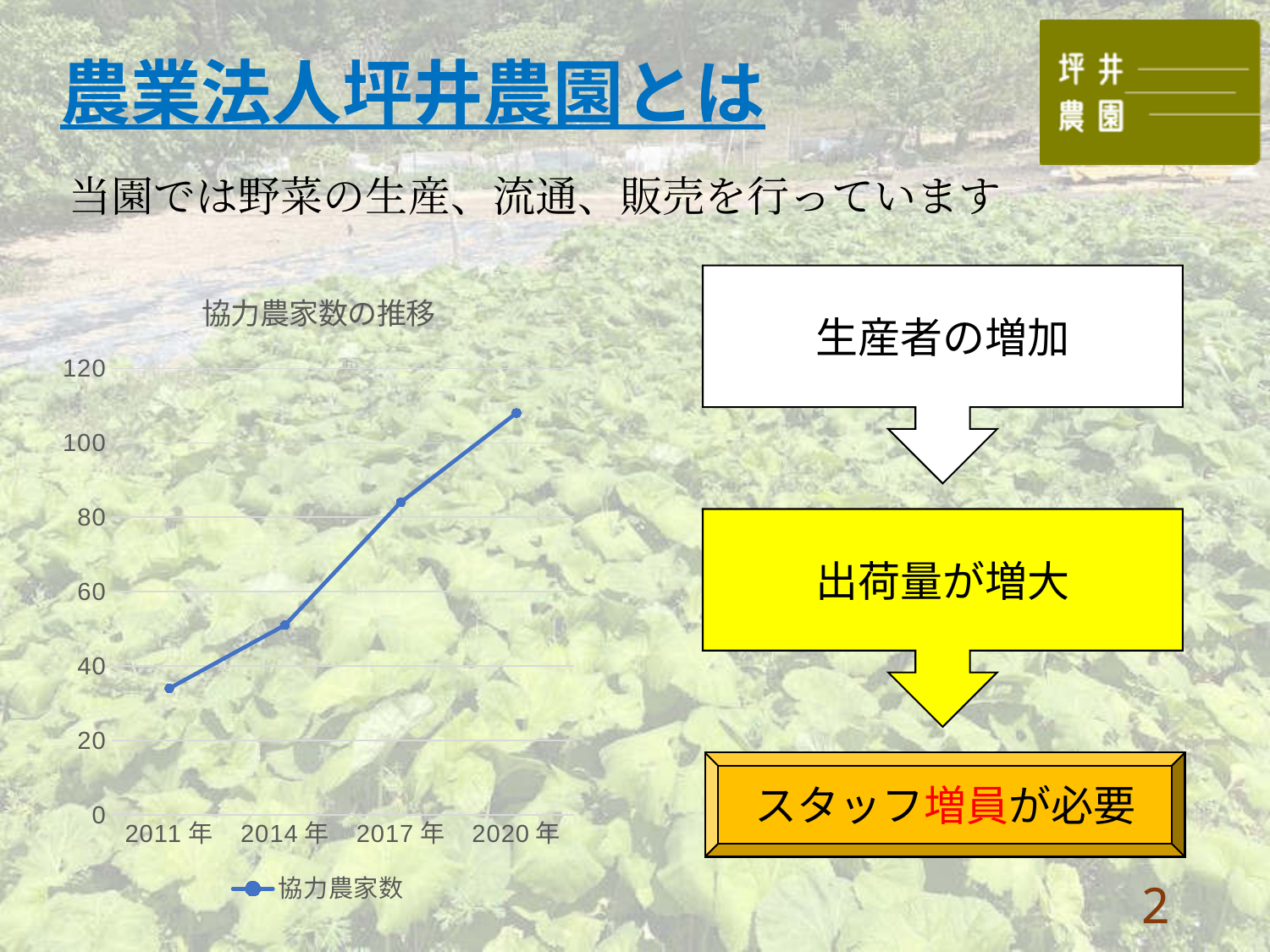

農業法人坪井農園とは
当園では野菜の生産、流通、販売を行っています

### Chart: 協力農家数の推移

| Category | 協力農家数 |
|---|---|
| 2011年 | 34.0 |
| 2014年 | 51.0 |
| 2017年 | 84.0 |
| 2020年 | 108.0 |
生産者の増加
出荷量が増大
スタッフ増員が必要
2